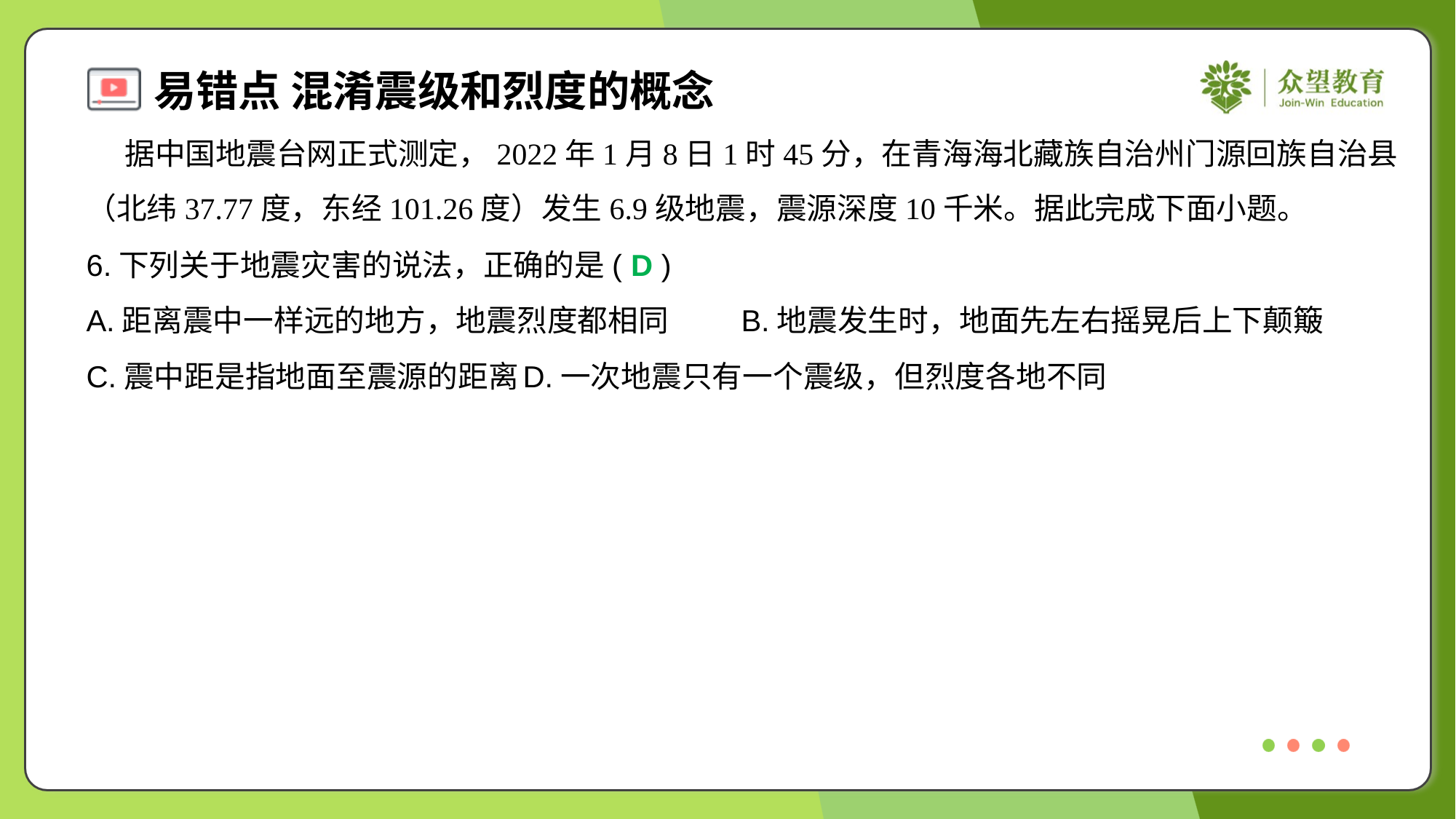

据中国地震台网正式测定，2022年1月8日1时45分，在青海海北藏族自治州门源回族自治县
（北纬37.77度，东经101.26度）发生6.9级地震，震源深度10千米。据此完成下面小题。
6.下列关于地震灾害的说法，正确的是(     )
D
A.距离震中一样远的地方，地震烈度都相同	B.地震发生时，地面先左右摇晃后上下颠簸
C.震中距是指地面至震源的距离	D.一次地震只有一个震级，但烈度各地不同